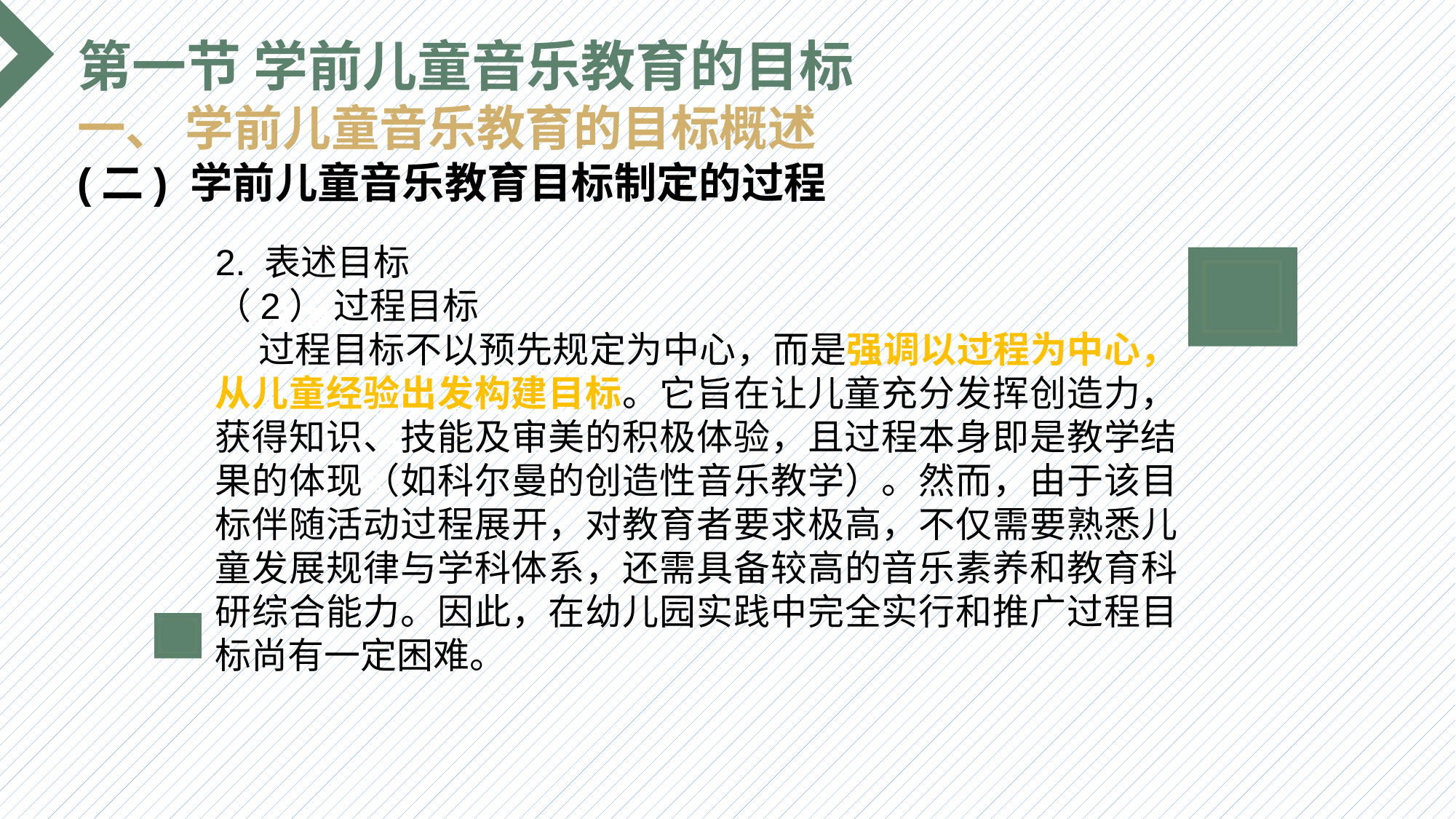

第一节 学前儿童音乐教育的目标
一、 学前儿童音乐教育的目标概述
(二) 学前儿童音乐教育目标制定的过程

2. 表述目标
（2） 过程目标
    过程目标不以预先规定为中心，而是强调以过程为中心，从儿童经验出发构建目标。它旨在让儿童充分发挥创造力，获得知识、技能及审美的积极体验，且过程本身即是教学结果的体现（如科尔曼的创造性音乐教学）。然而，由于该目标伴随活动过程展开，对教育者要求极高，不仅需要熟悉儿童发展规律与学科体系，还需具备较高的音乐素养和教育科研综合能力。因此，在幼儿园实践中完全实行和推广过程目标尚有一定困难。

选题背景
输入您的内容，请简要说明，言简意赅即可输入您的内容，请简要说明，言简意赅即可输入您的内容，请简要说明，言简意赅即可输入您的内容，请简要说明，言简意赅即可